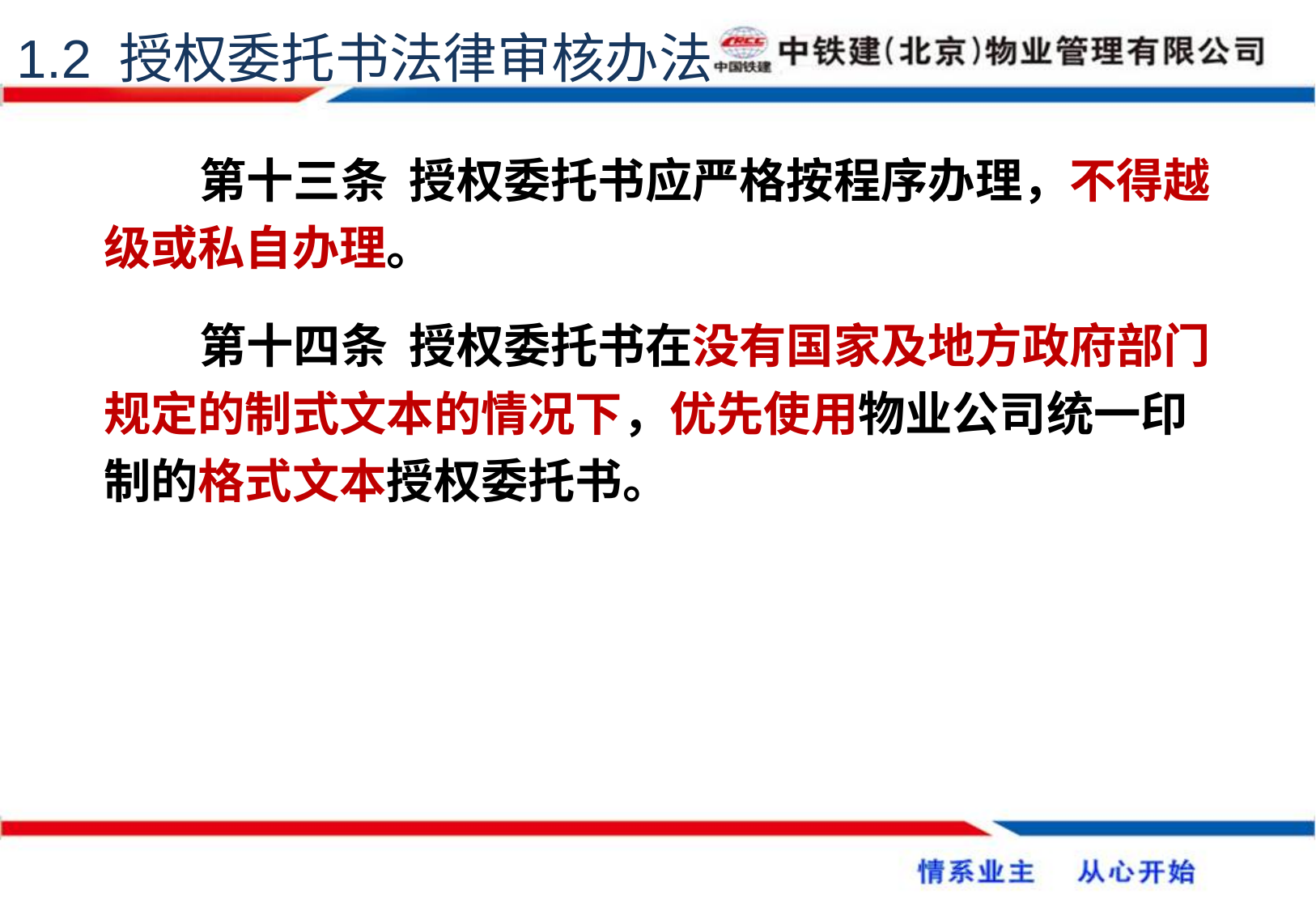

1.2 授权委托书法律审核办法
第十三条  授权委托书应严格按程序办理，不得越级或私自办理。
第十四条  授权委托书在没有国家及地方政府部门规定的制式文本的情况下，优先使用物业公司统一印制的格式文本授权委托书。

24